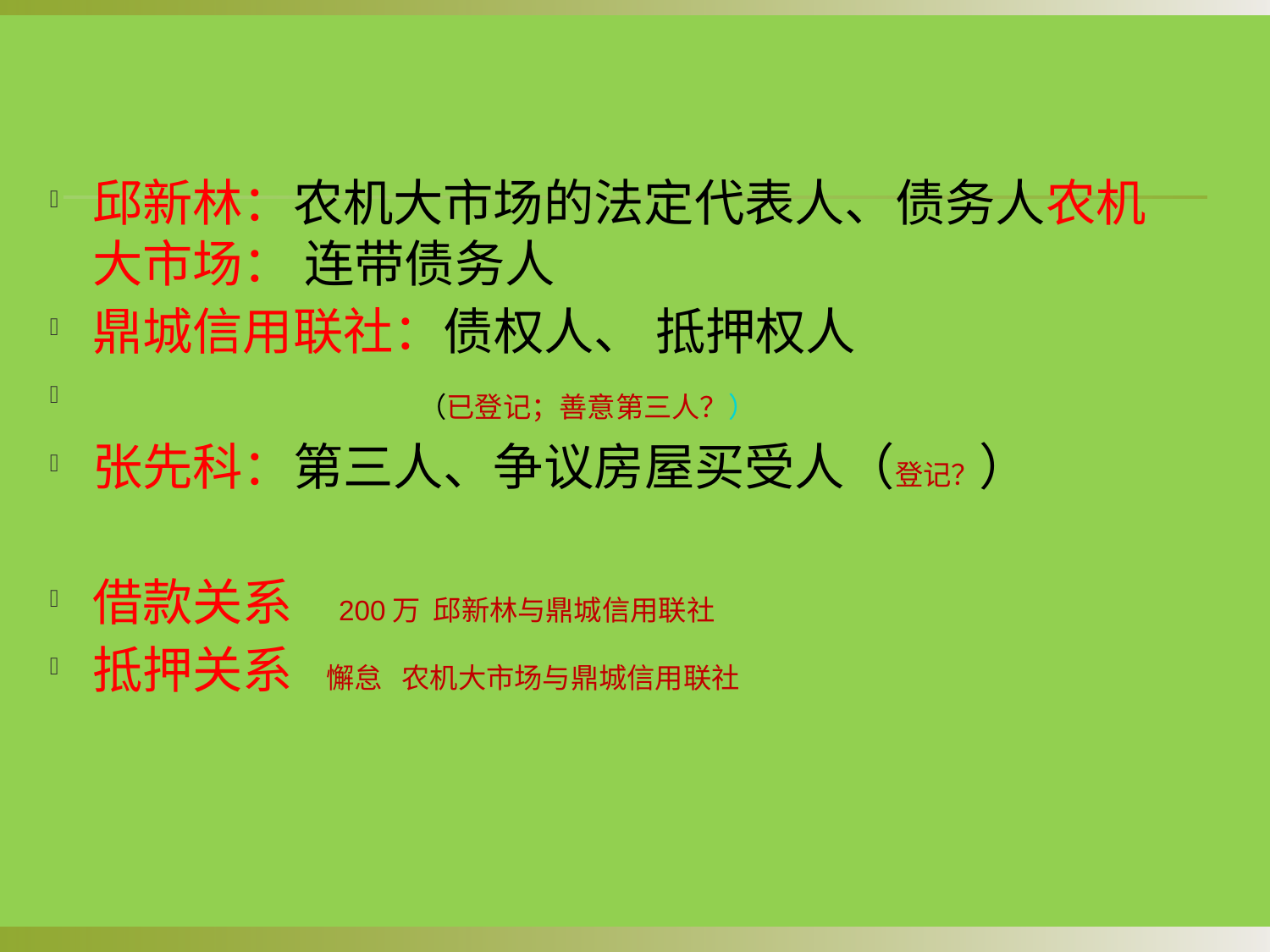

邱新林：农机大市场的法定代表人、债务人农机大市场： 连带债务人
鼎城信用联社：债权人、 抵押权人
                            （已登记；善意第三人？）
张先科：第三人、争议房屋买受人（登记？）

借款关系   200万  邱新林与鼎城信用联社
抵押关系   懈怠   农机大市场与鼎城信用联社